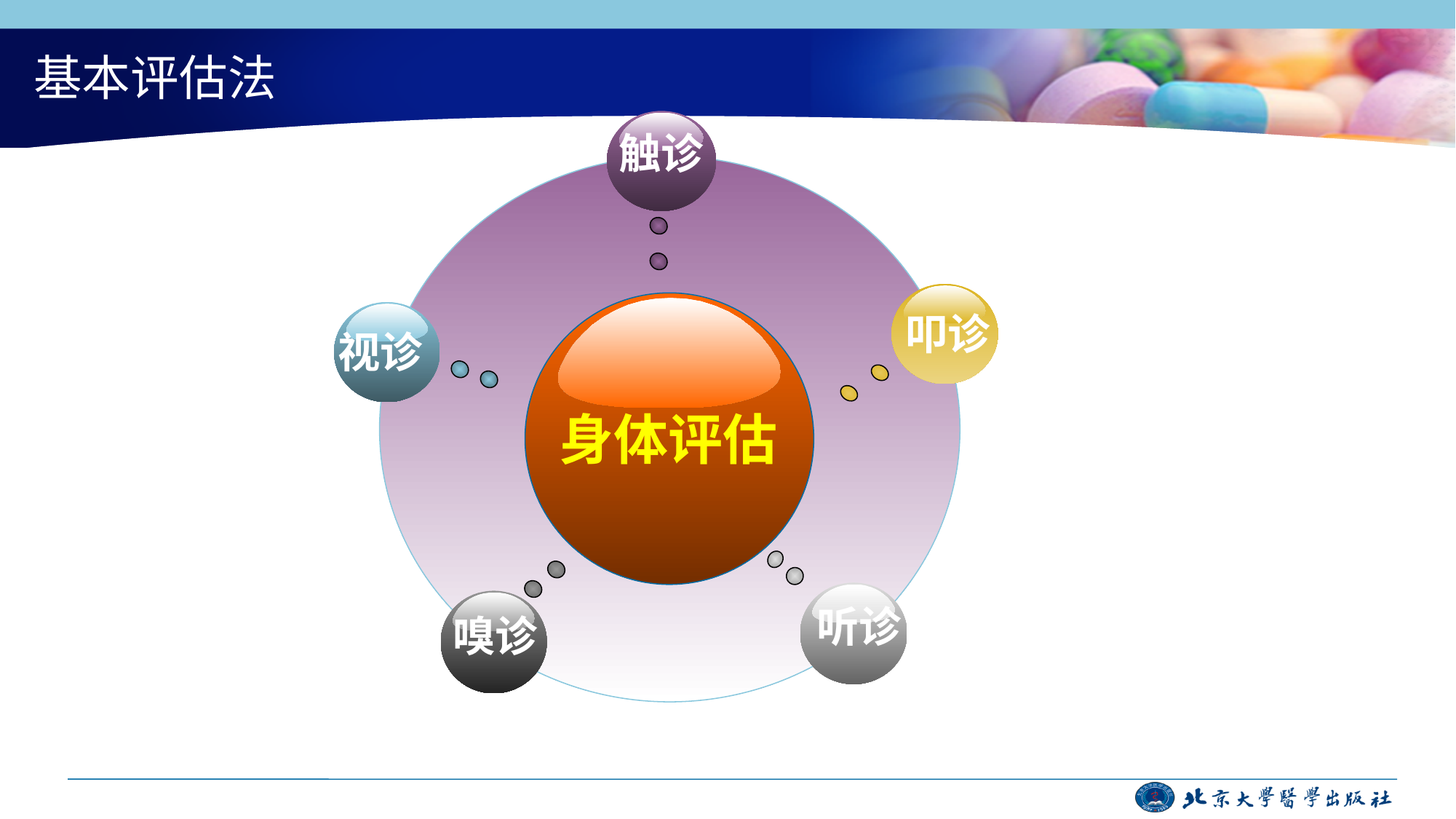

# 基本评估法

触诊

叩诊

视诊

身体评估

听诊

嗅诊